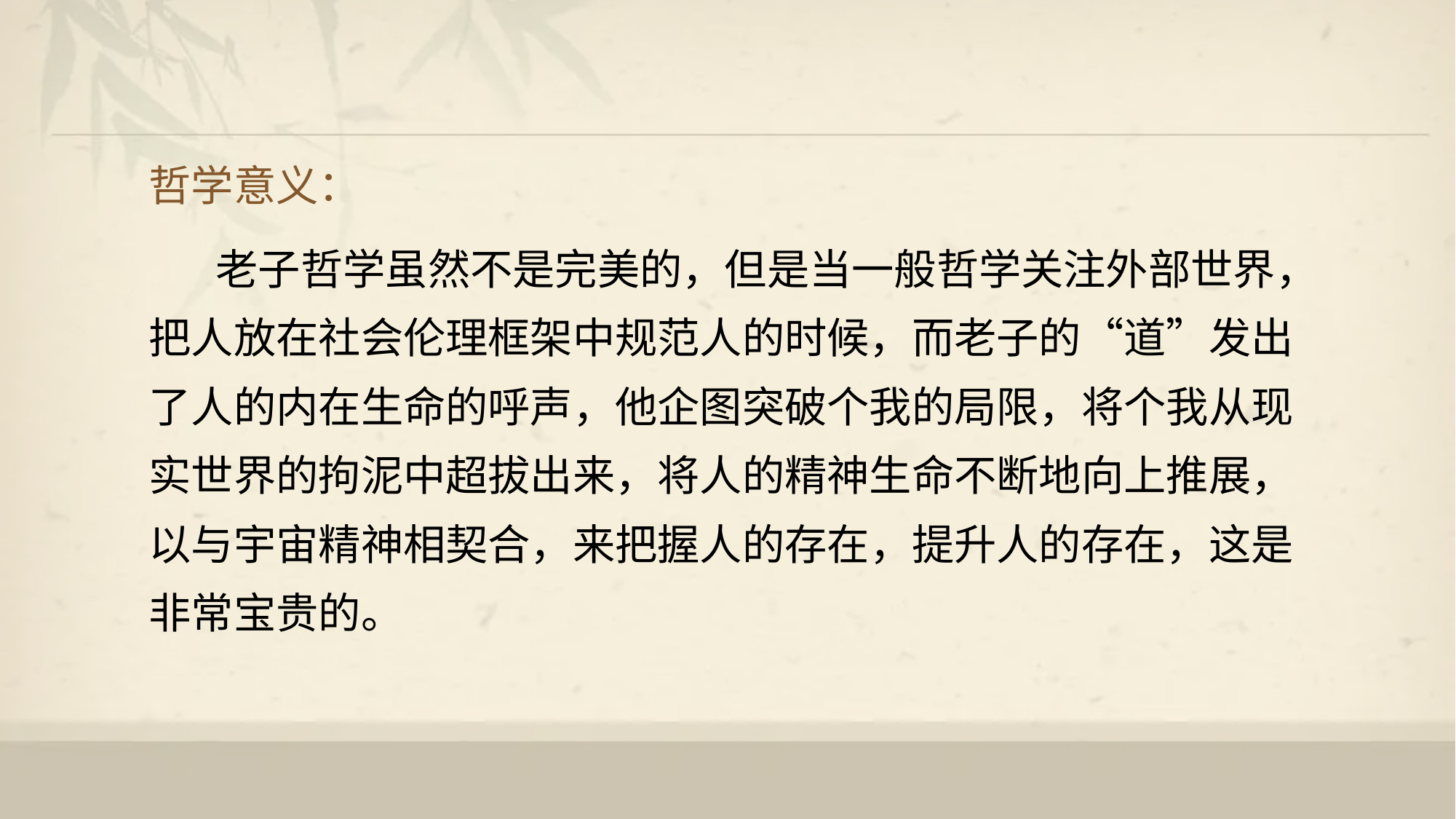

哲学意义：
      老子哲学虽然不是完美的，但是当一般哲学关注外部世界，把人放在社会伦理框架中规范人的时候，而老子的“道”发出了人的内在生命的呼声，他企图突破个我的局限，将个我从现实世界的拘泥中超拔出来，将人的精神生命不断地向上推展，以与宇宙精神相契合，来把握人的存在，提升人的存在，这是非常宝贵的。